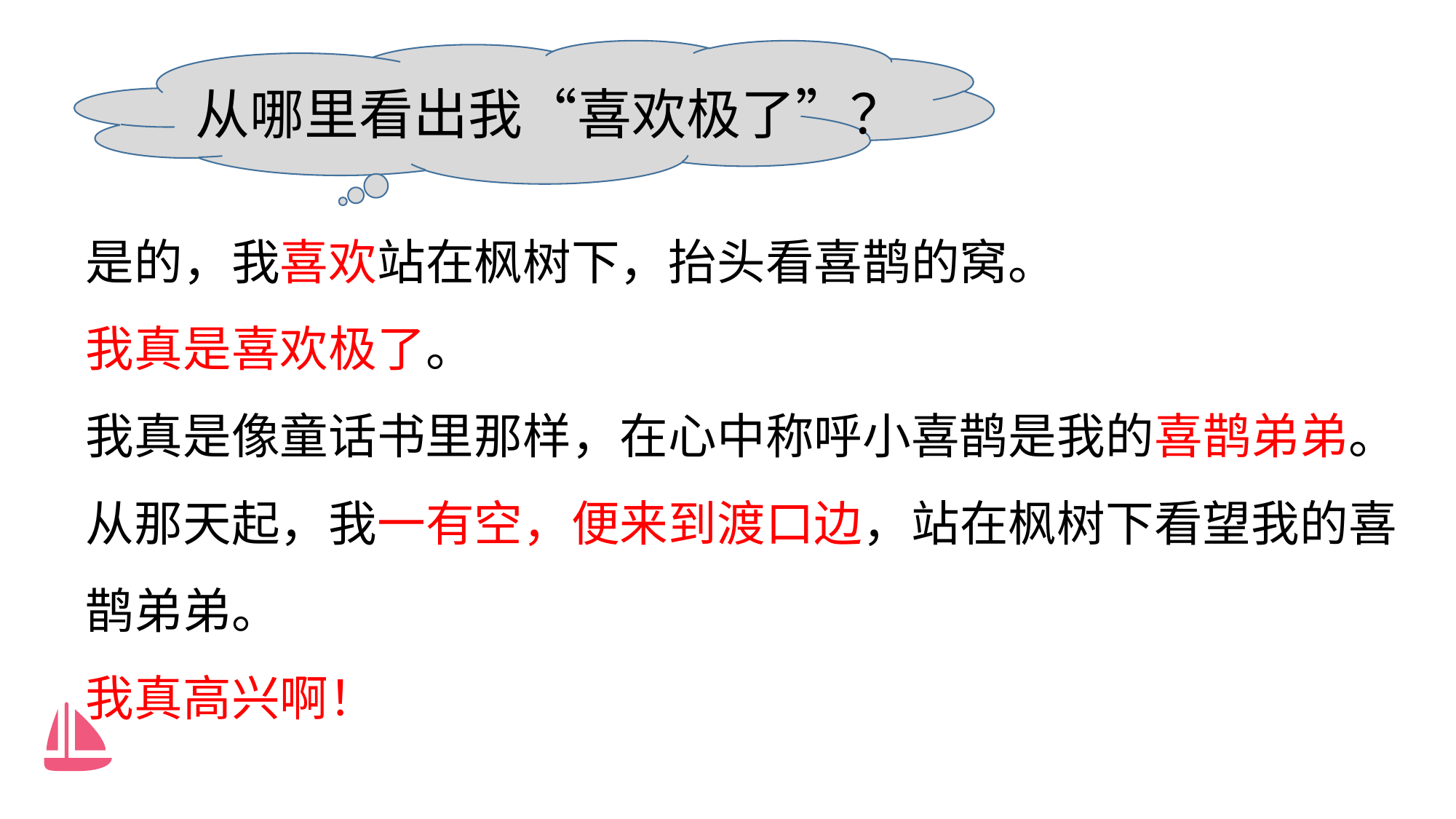

从哪里看出我“喜欢极了”？
是的，我喜欢站在枫树下，抬头看喜鹊的窝。
我真是喜欢极了。
我真是像童话书里那样，在心中称呼小喜鹊是我的喜鹊弟弟。
从那天起，我一有空，便来到渡口边，站在枫树下看望我的喜鹊弟弟。
我真高兴啊！